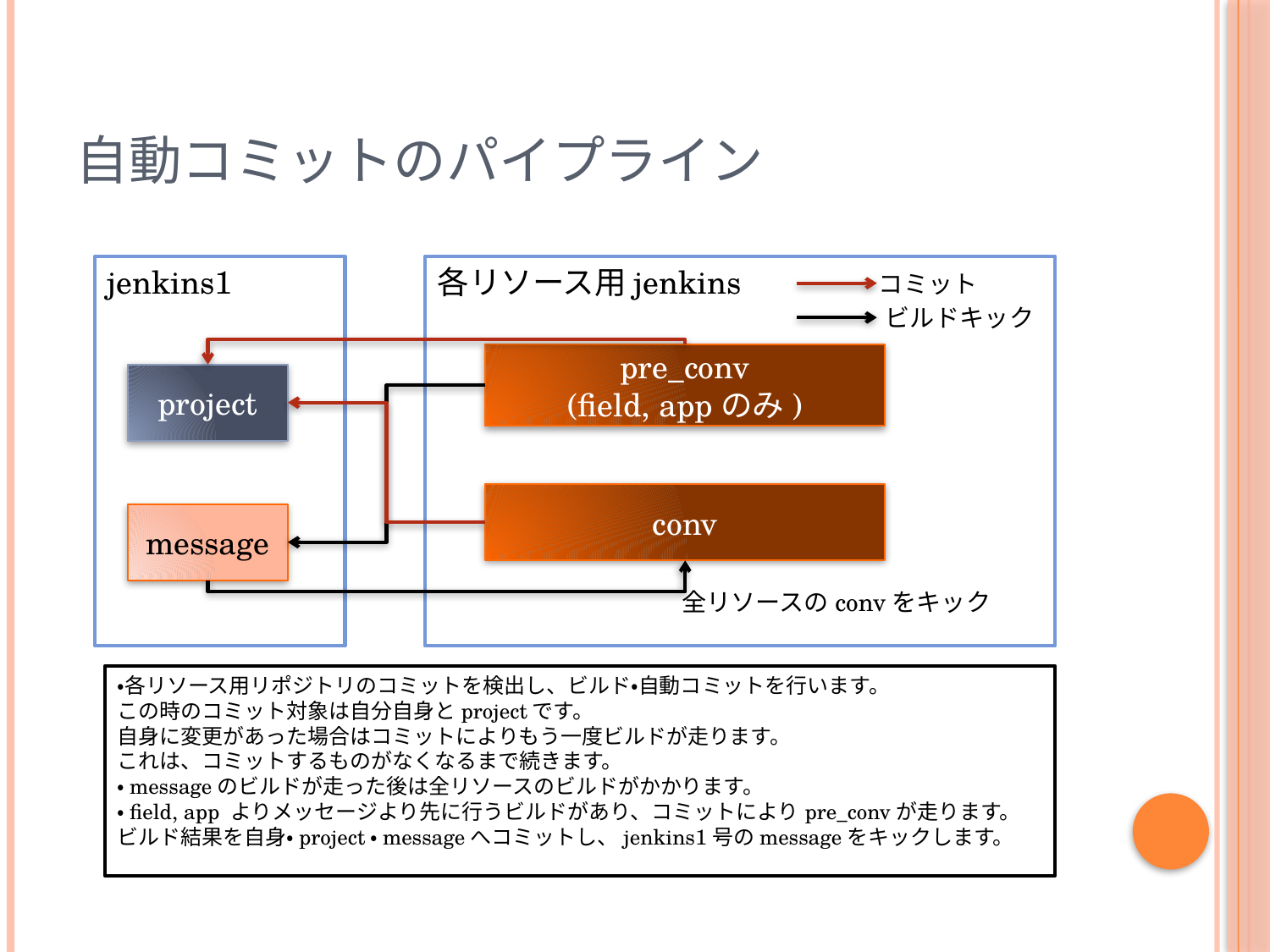

# 自動コミットのパイプライン

jenkins1
各リソース用jenkins
コミット
ビルドキック
pre_conv
(field, appのみ)
project
conv
message
全リソースのconvをキック
・各リソース用リポジトリのコミットを検出し、ビルド・自動コミットを行います。
この時のコミット対象は自分自身とprojectです。
自身に変更があった場合はコミットによりもう一度ビルドが走ります。
これは、コミットするものがなくなるまで続きます。
・messageのビルドが走った後は全リソースのビルドがかかります。
・field, app よりメッセージより先に行うビルドがあり、コミットによりpre_convが走ります。
ビルド結果を自身・project・messageへコミットし、jenkins1号のmessageをキックします。